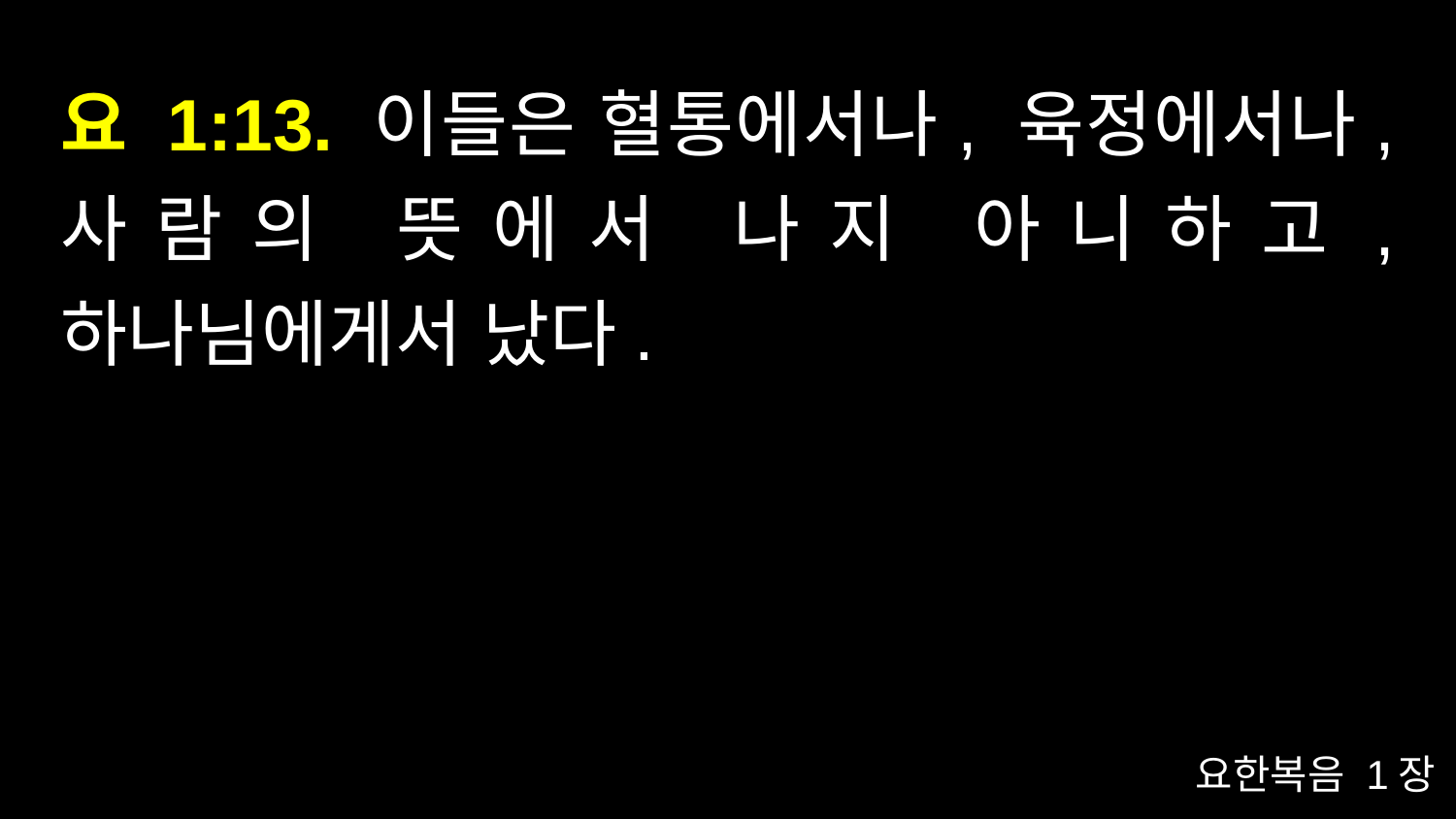

# 요 1:13. 이들은 혈통에서나, 육정에서나, 사람의 뜻에서 나지 아니하고, 하나님에게서 났다.
요한복음 1장